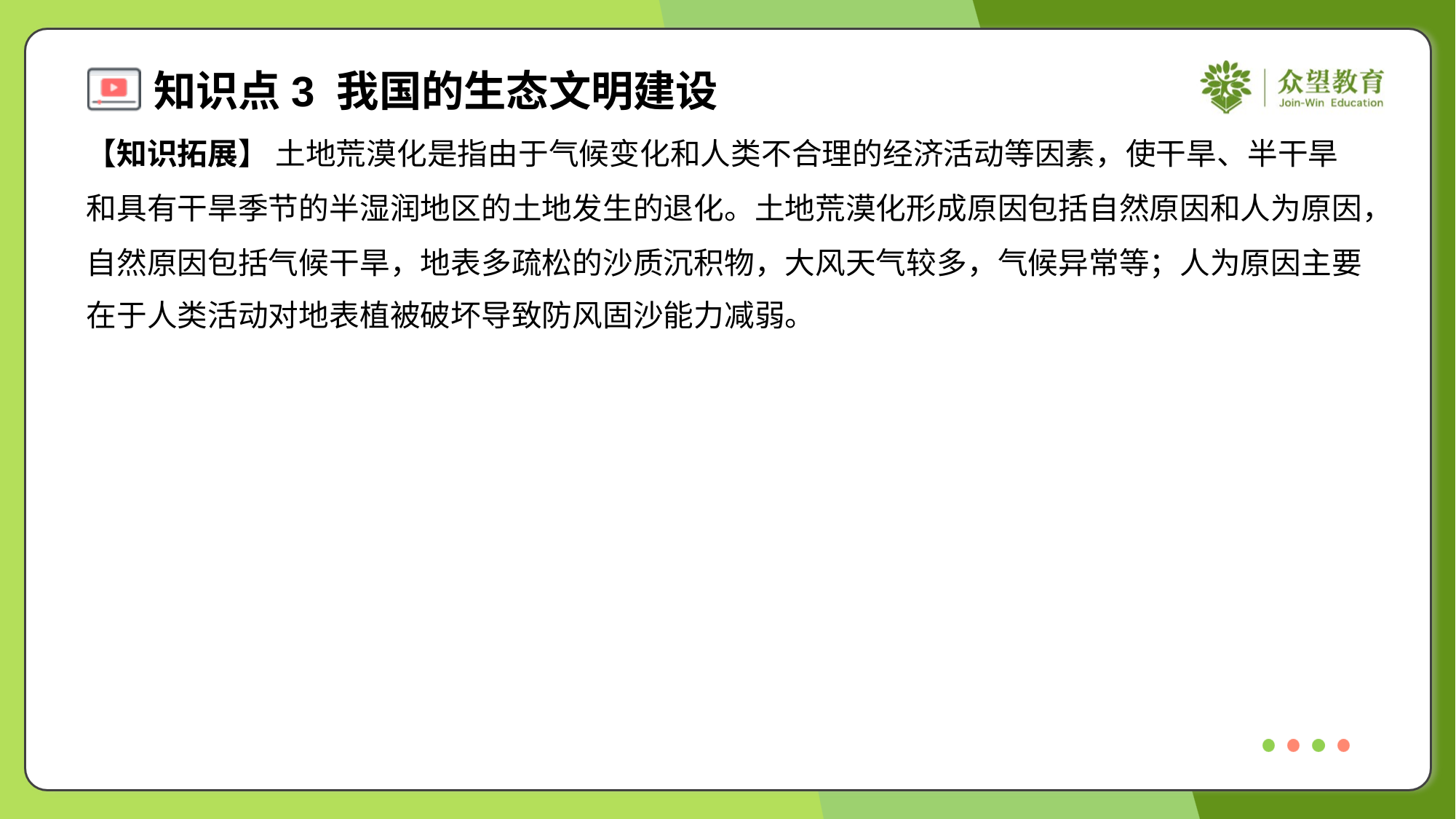

【知识拓展】 土地荒漠化是指由于气候变化和人类不合理的经济活动等因素，使干旱、半干旱
和具有干旱季节的半湿润地区的土地发生的退化。土地荒漠化形成原因包括自然原因和人为原因，
自然原因包括气候干旱，地表多疏松的沙质沉积物，大风天气较多，气候异常等；人为原因主要
在于人类活动对地表植被破坏导致防风固沙能力减弱。